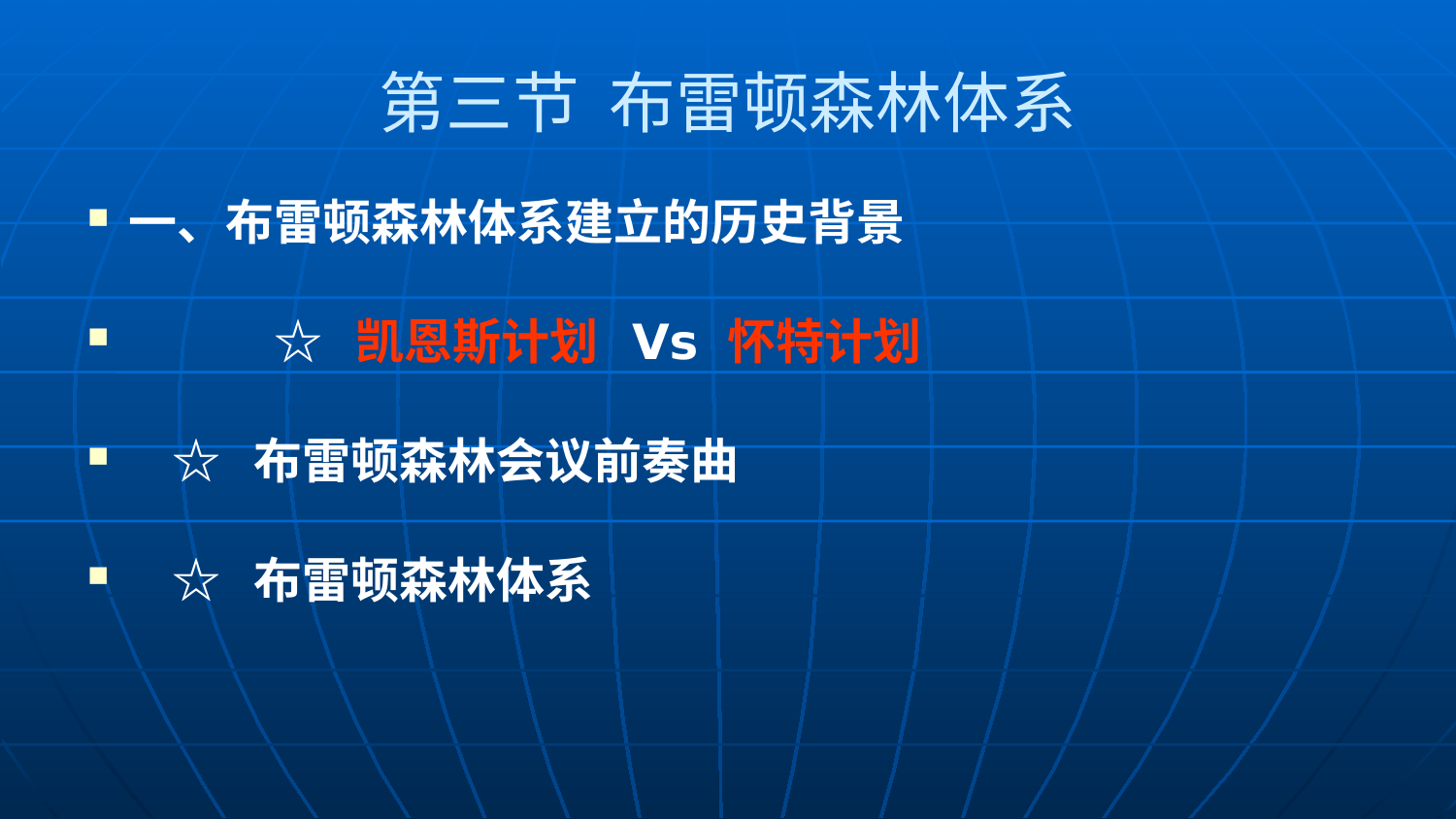

# 第三节  布雷顿森林体系
一、布雷顿森林体系建立的历史背景

	☆  凯恩斯计划  Vs 怀特计划

    ☆  布雷顿森林会议前奏曲

    ☆  布雷顿森林体系